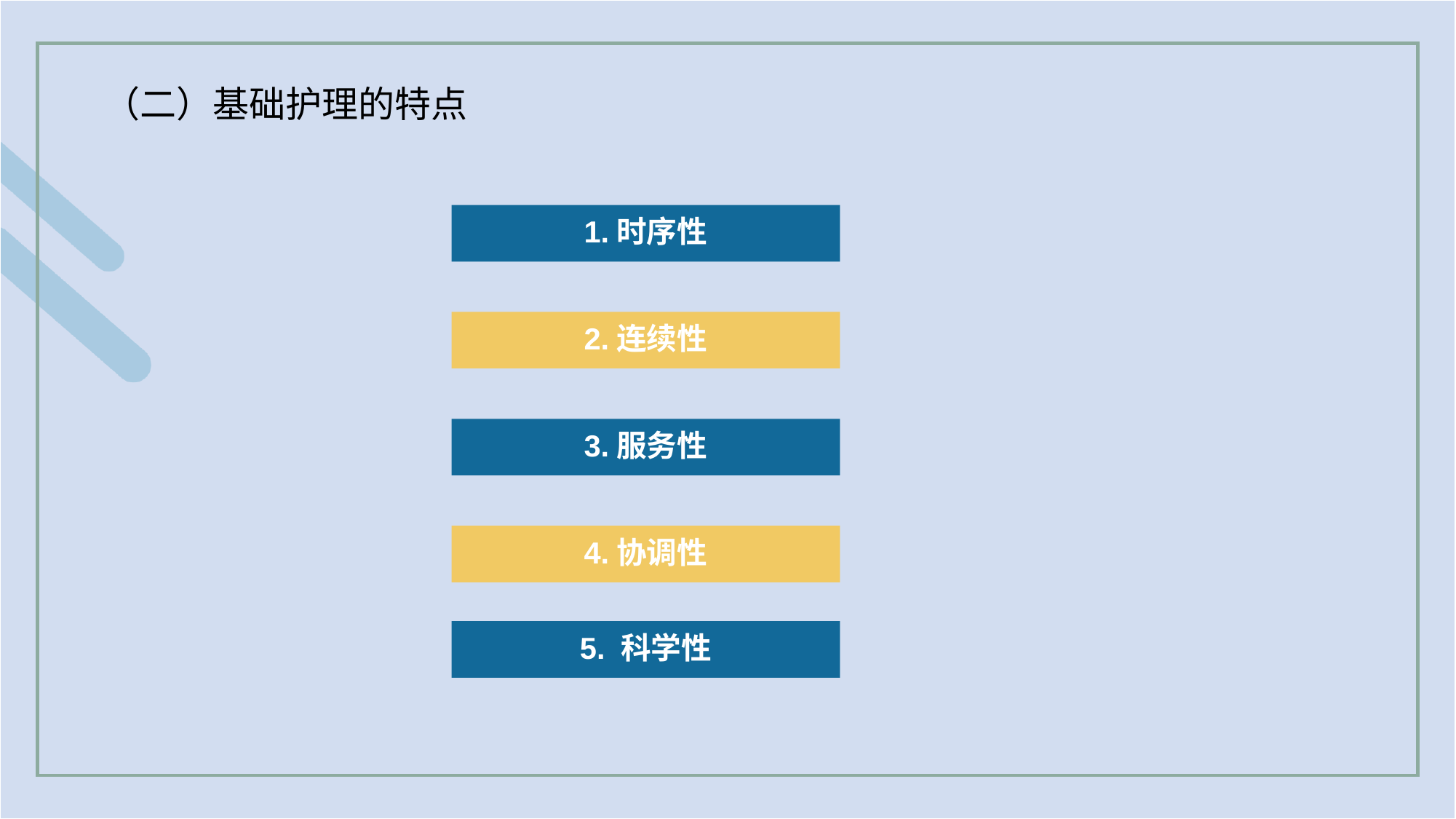

（二）基础护理的特点
1.时序性
2.连续性
3.服务性
4.协调性
5. 科学性